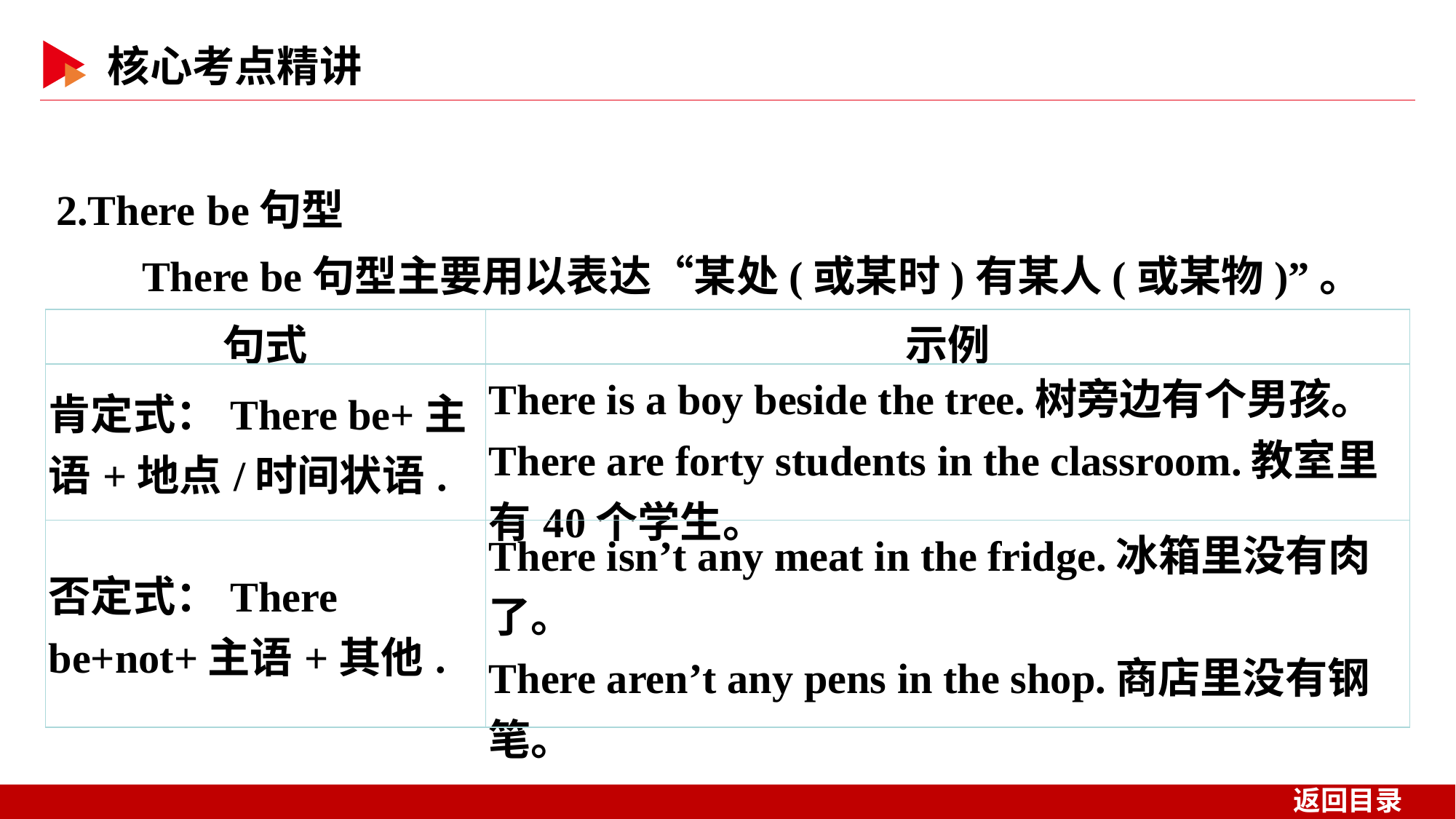

2.There be句型
There be句型主要用以表达“某处(或某时)有某人(或某物)”。
| 句式 | 示例 |
| --- | --- |
| 肯定式：There be+主语+地点/时间状语. | There is a boy beside the tree.树旁边有个男孩。 There are forty students in the classroom.教室里有40个学生。 |
| 否定式：There be+not+主语+其他. | There isn’t any meat in the fridge.冰箱里没有肉了。 There aren’t any pens in the shop.商店里没有钢笔。 |